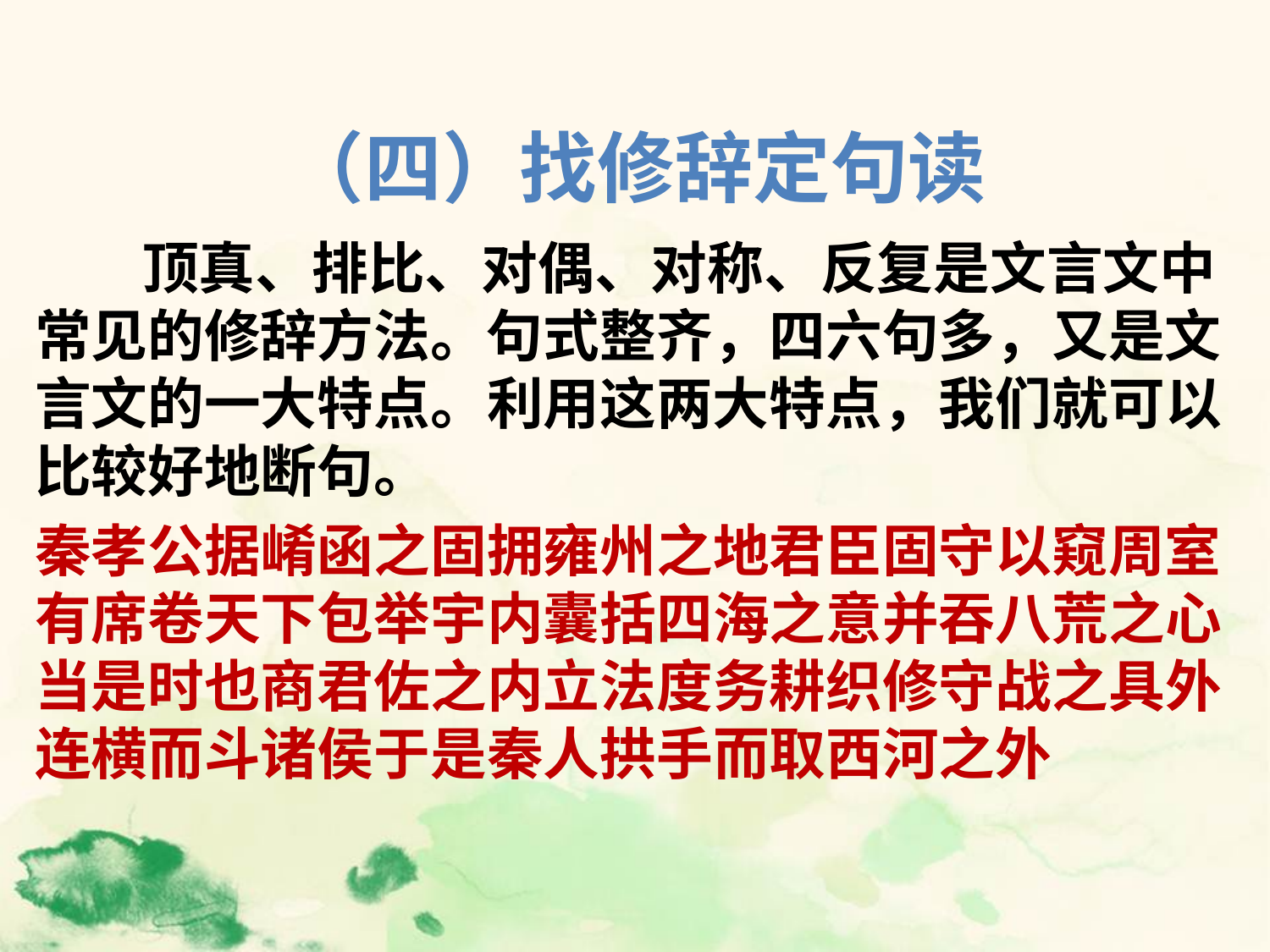

# （四）找修辞定句读
      顶真、排比、对偶、对称、反复是文言文中常见的修辞方法。句式整齐，四六句多，又是文言文的一大特点。利用这两大特点，我们就可以比较好地断句。
秦孝公据崤函之固拥雍州之地君臣固守以窥周室有席卷天下包举宇内囊括四海之意并吞八荒之心当是时也商君佐之内立法度务耕织修守战之具外连横而斗诸侯于是秦人拱手而取西河之外